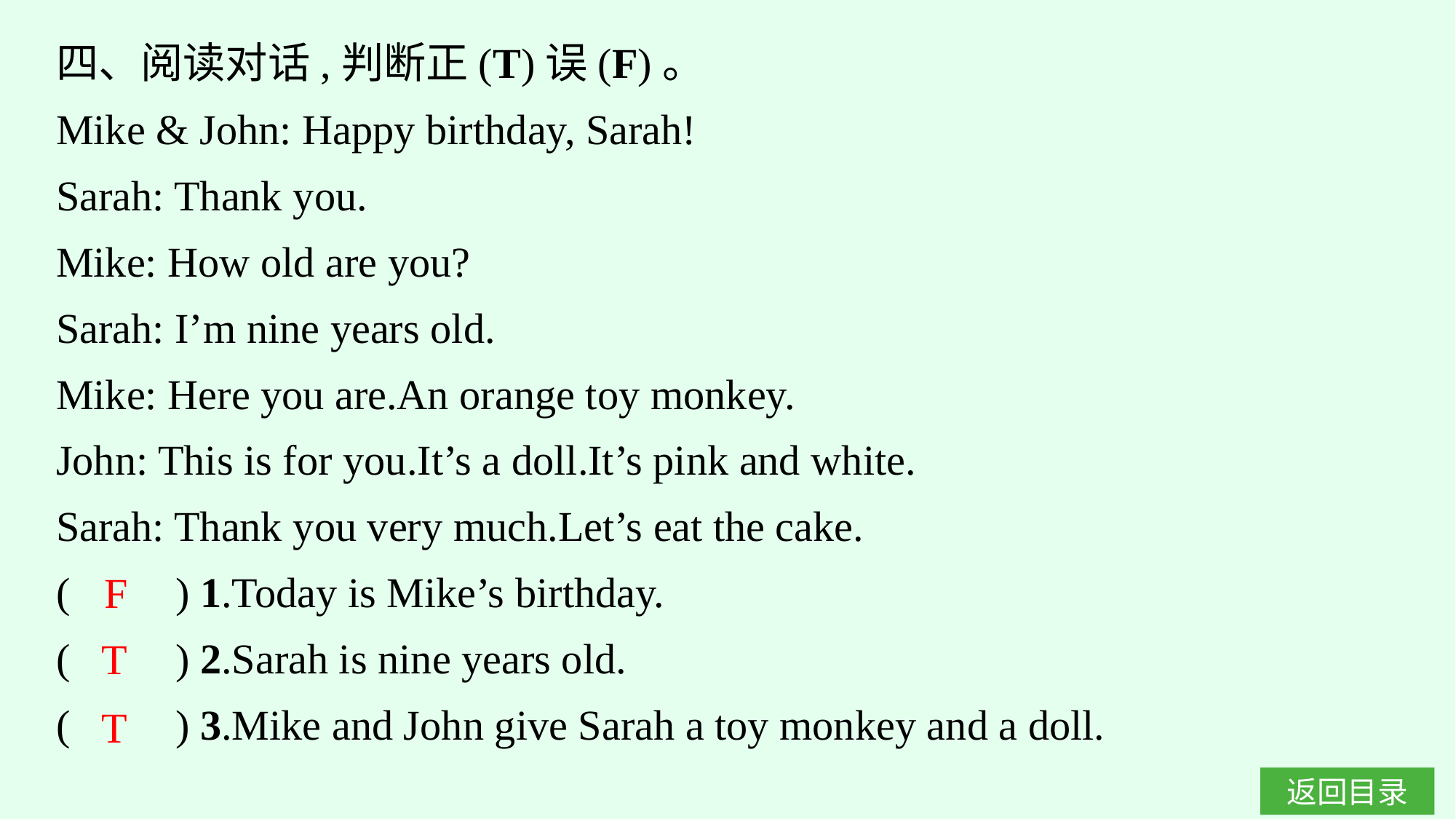

四、阅读对话,判断正(T)误(F)。
Mike & John: Happy birthday, Sarah!
Sarah: Thank you.
Mike: How old are you?
Sarah: I’m nine years old.
Mike: Here you are.An orange toy monkey.
John: This is for you.It’s a doll.It’s pink and white.
Sarah: Thank you very much.Let’s eat the cake.
(　　) 1.Today is Mike’s birthday.
(　　) 2.Sarah is nine years old.
(　　) 3.Mike and John give Sarah a toy monkey and a doll.
F
T
T